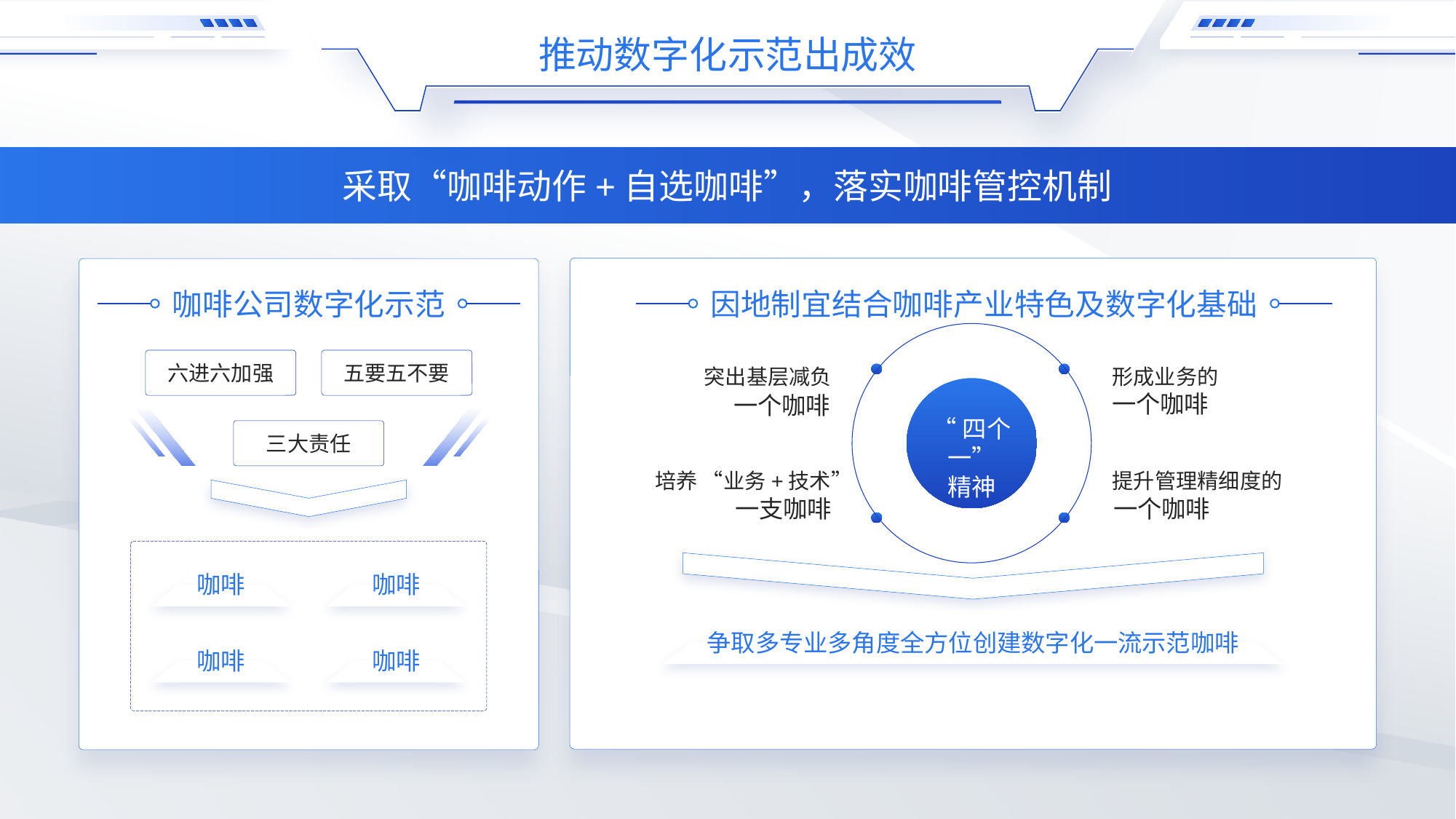

推动数字化示范出成效

采取“咖啡动作+自选咖啡”，落实咖啡管控机制

咖啡公司数字化示范
因地制宜结合咖啡产业特色及数字化基础

突出基层减负

形成业务的
一个咖啡

一个咖啡
“四个一”
精神
提升管理精细度的
一个咖啡
培养 “业务+技术”
一支咖啡

六进六加强

五要五不要

三大责任

咖啡
咖啡

争取多专业多角度全方位创建数字化一流示范咖啡

咖啡
咖啡